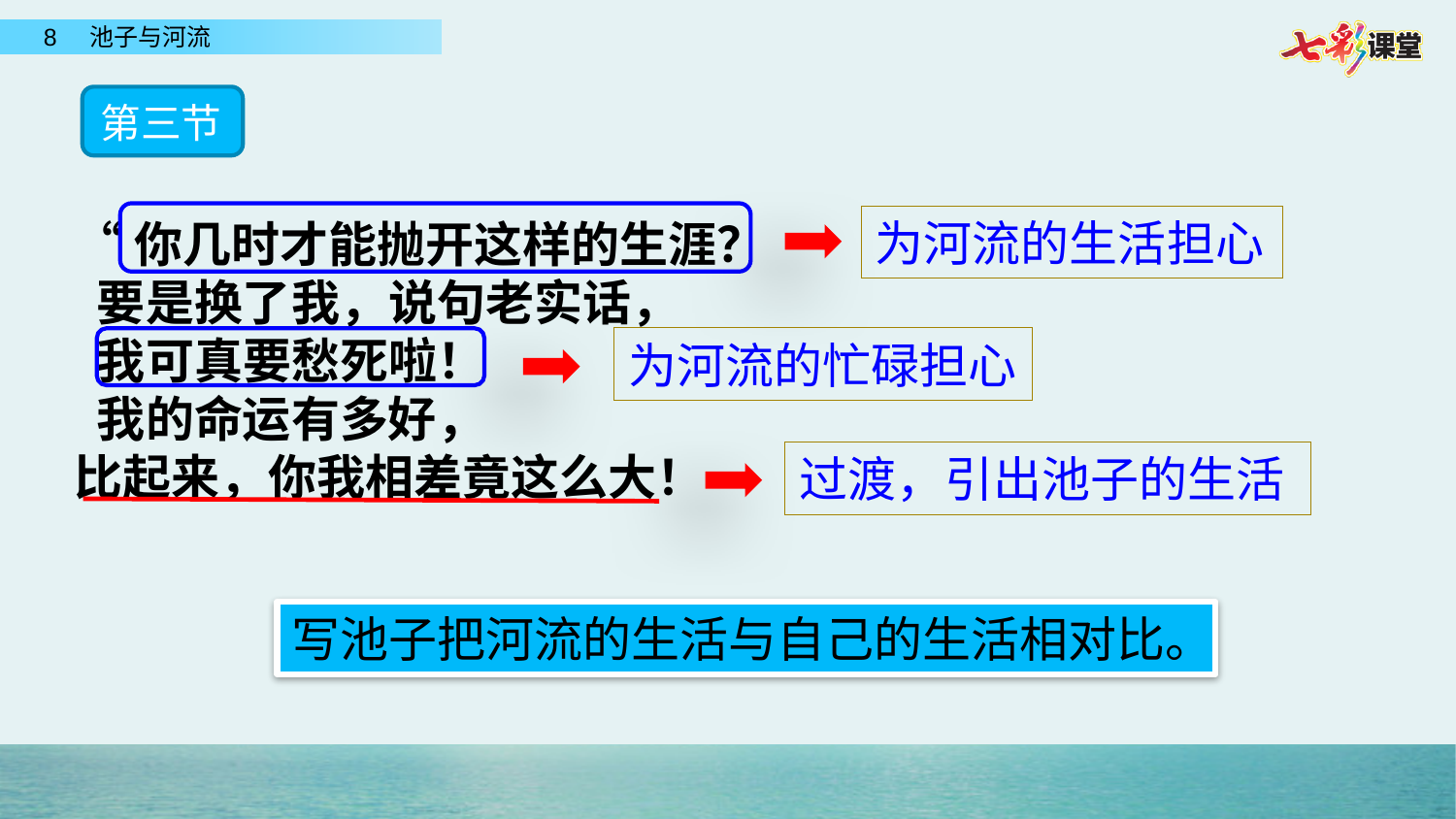

第三节

“你几时才能抛开这样的生涯？
 要是换了我，说句老实话，
 我可真要愁死啦！
 我的命运有多好，
比起来，你我相差竟这么大！
为河流的生活担心

为河流的忙碌担心

过渡，引出池子的生活

写池子把河流的生活与自己的生活相对比。